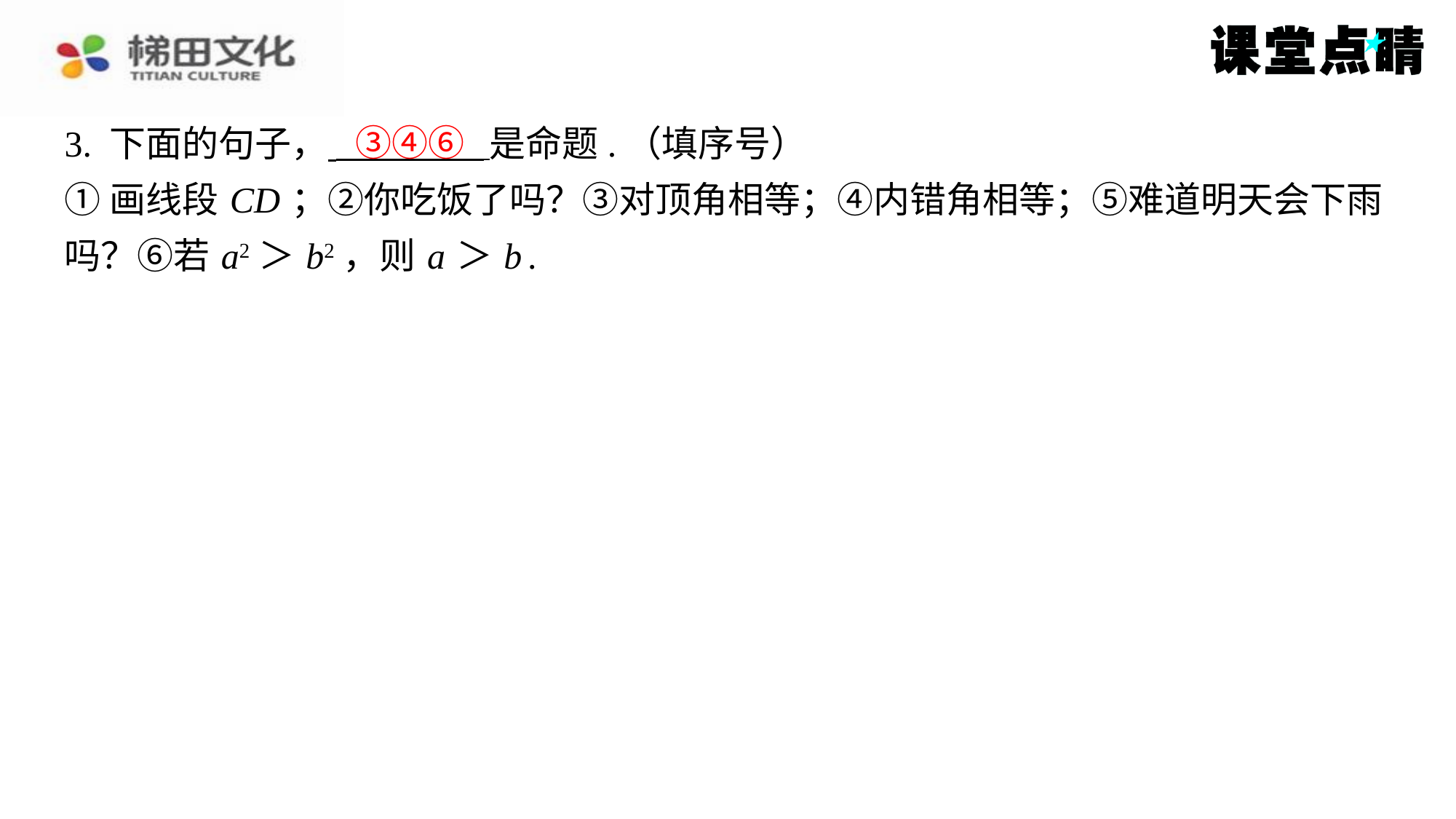

③④⑥
3. 下面的句子，                        是命题.（填序号）
①画线段 CD ；②你吃饭了吗？③对顶角相等；④内错角相等；⑤难道明天会下雨
吗？⑥若 a2＞ b2，则 a ＞ b .